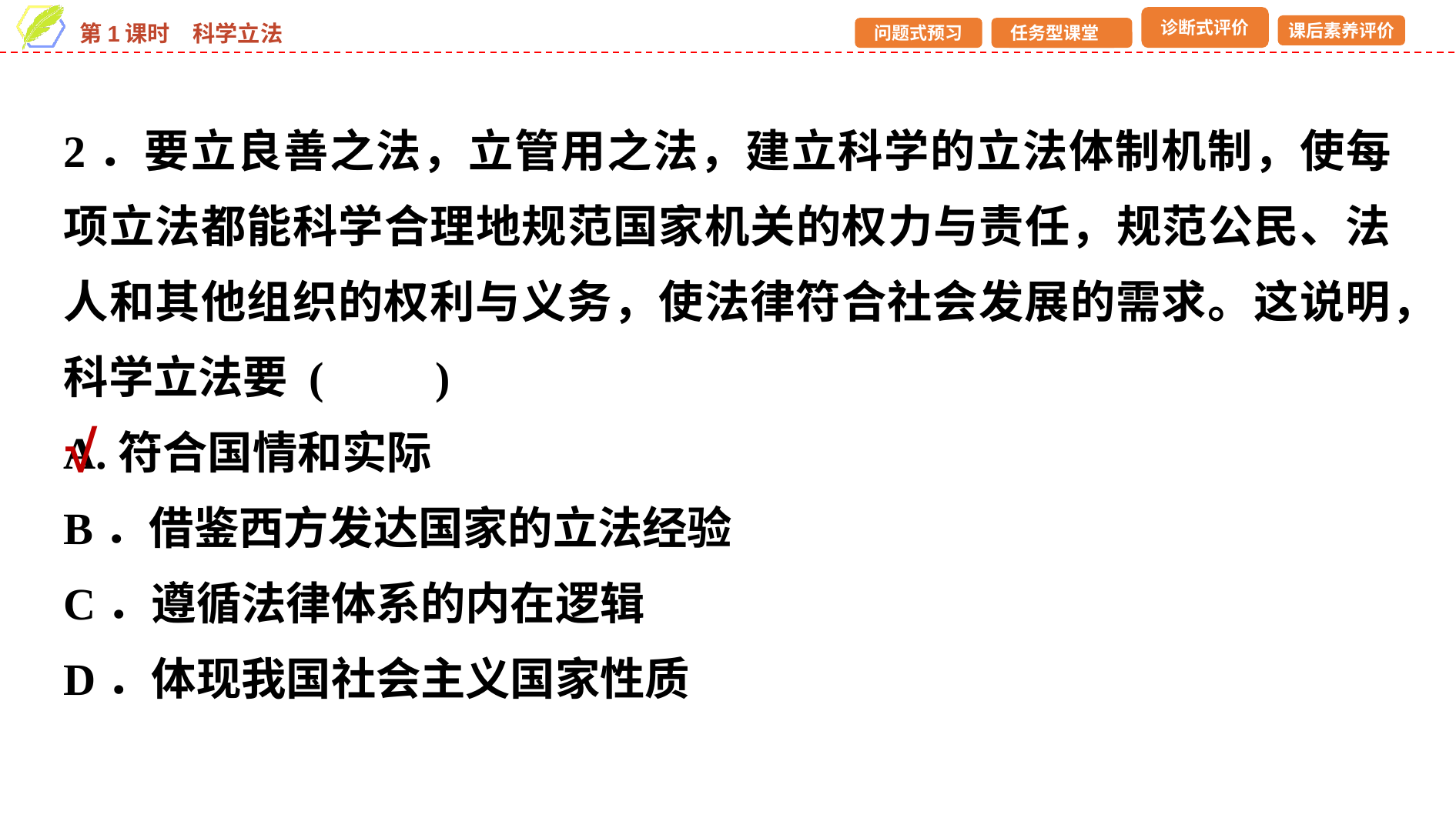

2．要立良善之法，立管用之法，建立科学的立法体制机制，使每项立法都能科学合理地规范国家机关的权力与责任，规范公民、法人和其他组织的权利与义务，使法律符合社会发展的需求。这说明，科学立法要 (　　)
A.符合国情和实际
B．借鉴西方发达国家的立法经验
C．遵循法律体系的内在逻辑
D．体现我国社会主义国家性质
√